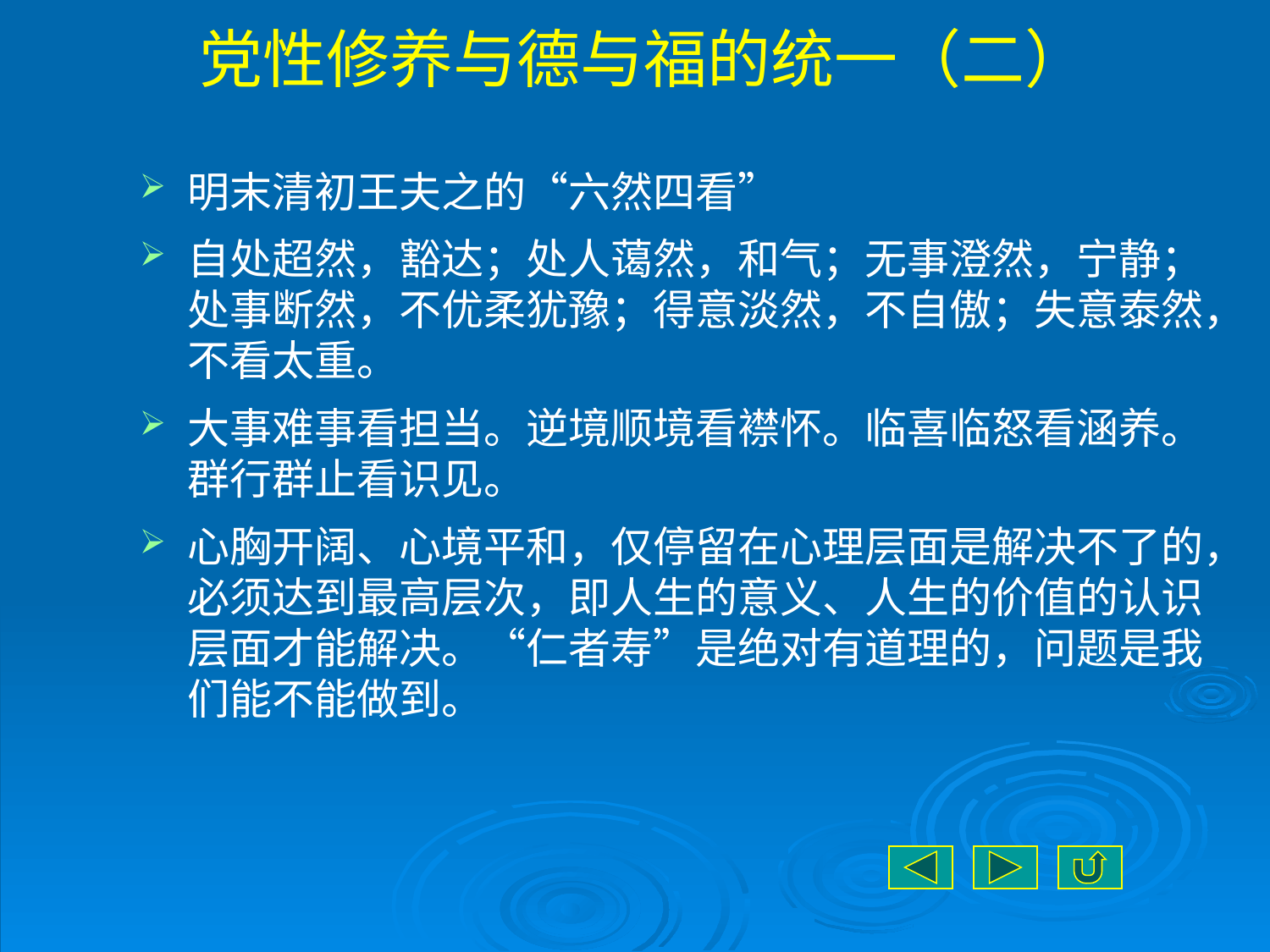

# 党性修养与德与福的统一（二）
明末清初王夫之的“六然四看”
自处超然，豁达；处人蔼然，和气；无事澄然，宁静；处事断然，不优柔犹豫；得意淡然，不自傲；失意泰然，不看太重。
大事难事看担当。逆境顺境看襟怀。临喜临怒看涵养。群行群止看识见。
心胸开阔、心境平和，仅停留在心理层面是解决不了的，必须达到最高层次，即人生的意义、人生的价值的认识层面才能解决。“仁者寿”是绝对有道理的，问题是我们能不能做到。